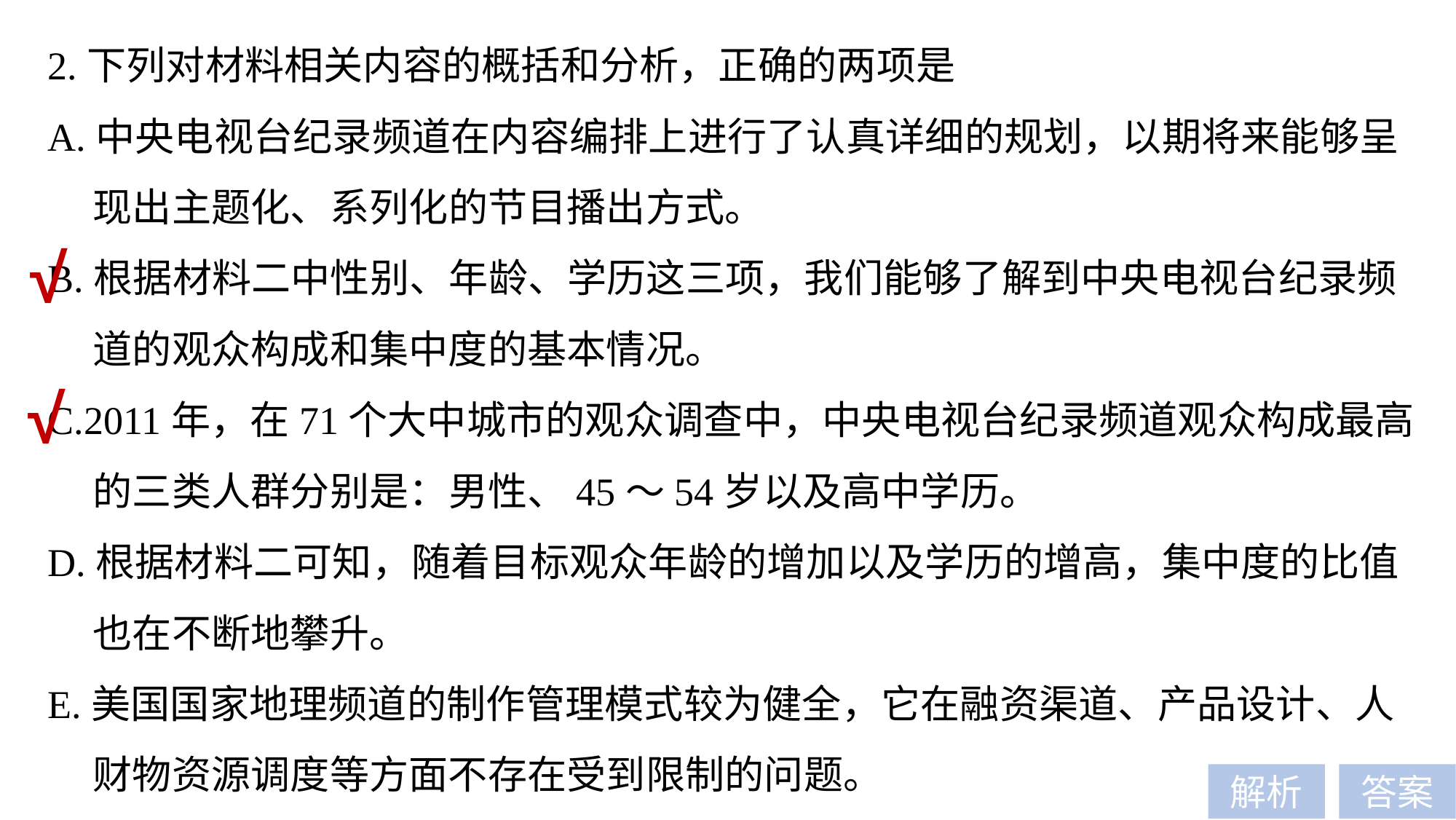

2.下列对材料相关内容的概括和分析，正确的两项是
A.中央电视台纪录频道在内容编排上进行了认真详细的规划，以期将来能够呈
    现出主题化、系列化的节目播出方式。
B.根据材料二中性别、年龄、学历这三项，我们能够了解到中央电视台纪录频
    道的观众构成和集中度的基本情况。
C.2011年，在71个大中城市的观众调查中，中央电视台纪录频道观众构成最高
    的三类人群分别是：男性、45～54岁以及高中学历。
D.根据材料二可知，随着目标观众年龄的增加以及学历的增高，集中度的比值
    也在不断地攀升。
E.美国国家地理频道的制作管理模式较为健全，它在融资渠道、产品设计、人
    财物资源调度等方面不存在受到限制的问题。
√
√
解析
答案